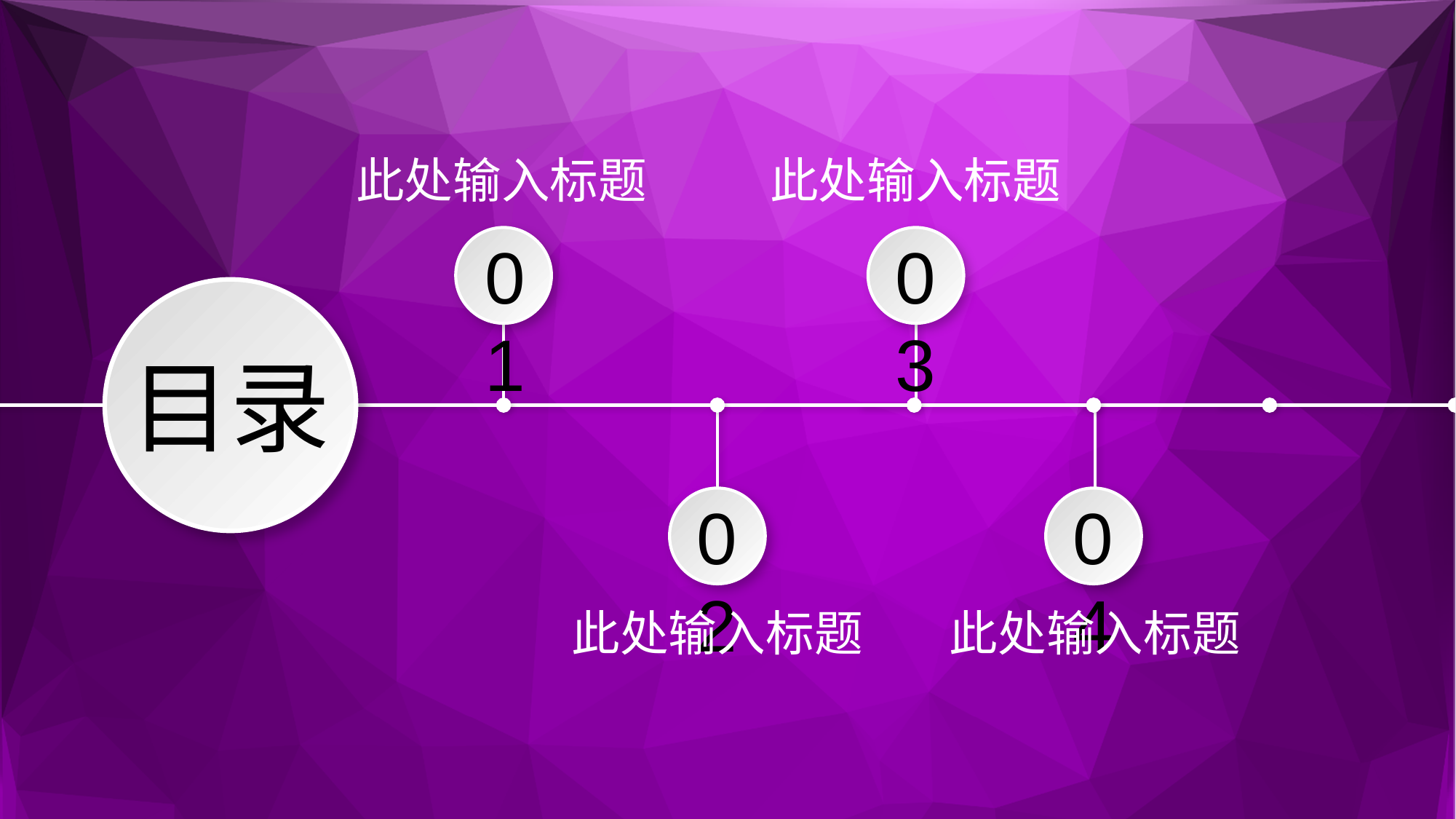

此处输入标题
此处输入标题
03

01

目录
02

04

此处输入标题
此处输入标题